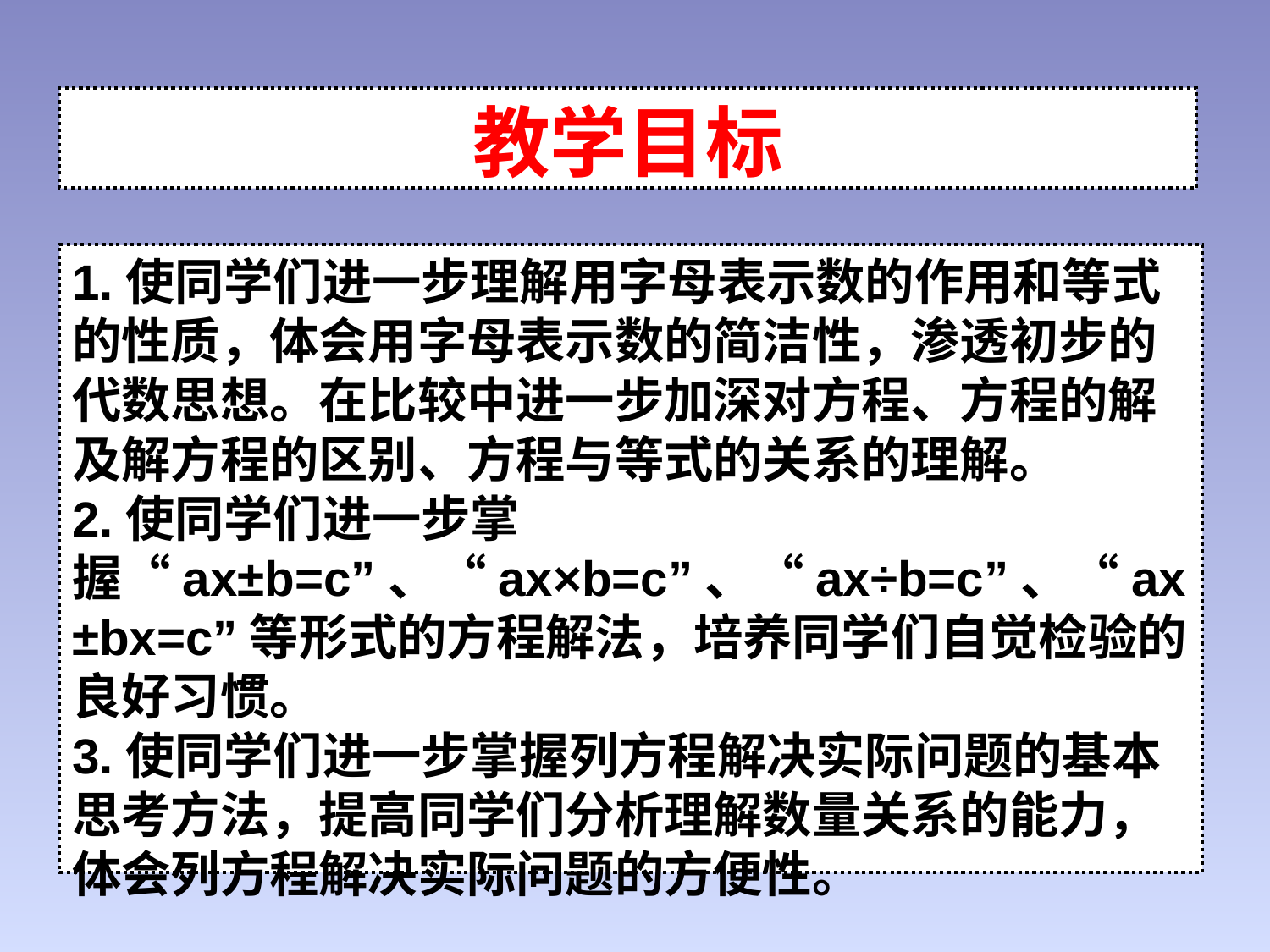

# 教学目标
1.使同学们进一步理解用字母表示数的作用和等式的性质，体会用字母表示数的简洁性，渗透初步的代数思想。在比较中进一步加深对方程、方程的解及解方程的区别、方程与等式的关系的理解。
2.使同学们进一步掌握“ax±b=c”、“ax×b=c”、“ax÷b=c”、“ax±bx=c”等形式的方程解法，培养同学们自觉检验的良好习惯。
3.使同学们进一步掌握列方程解决实际问题的基本思考方法，提高同学们分析理解数量关系的能力，体会列方程解决实际问题的方便性。